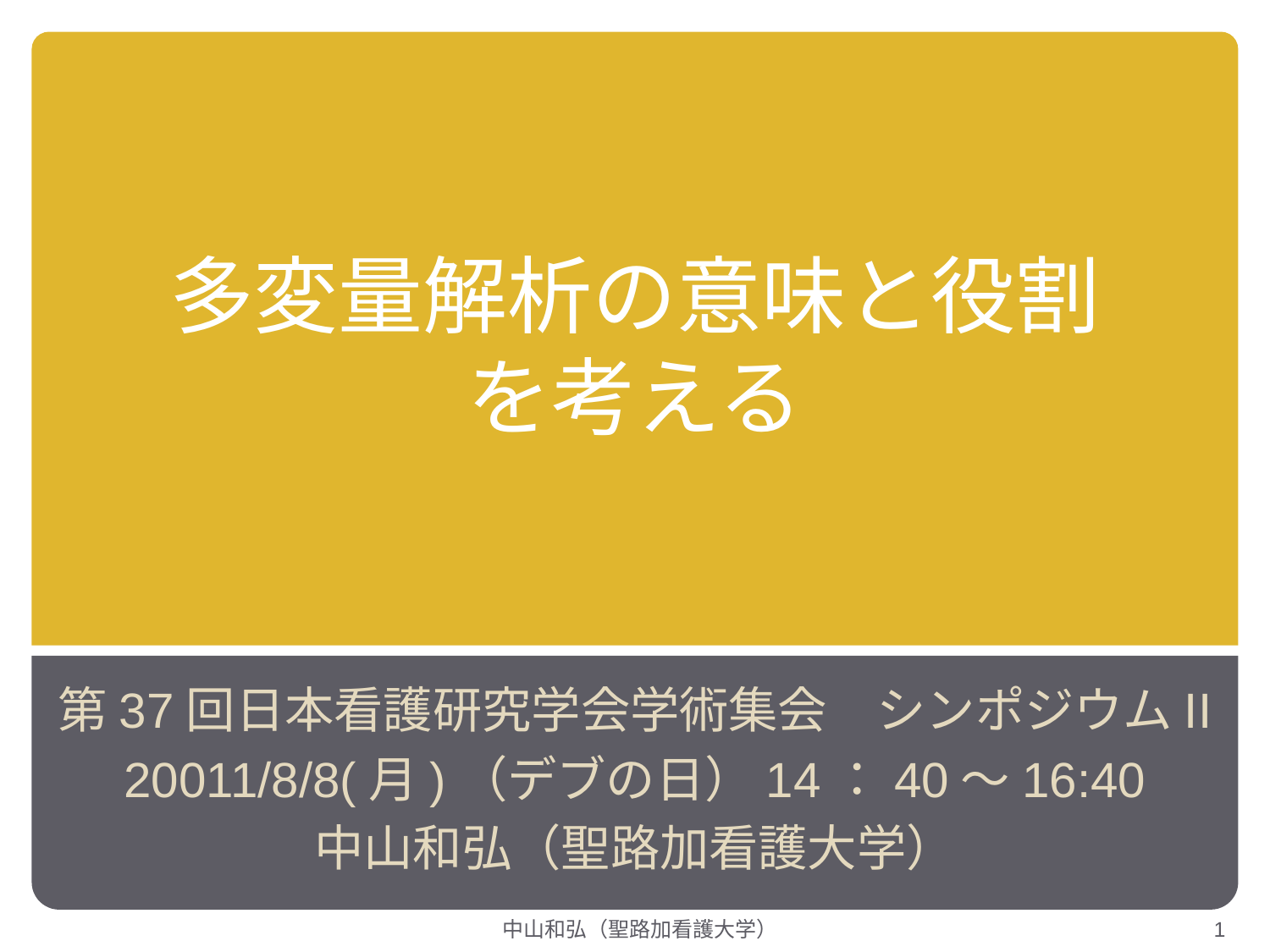

# 多変量解析の意味と役割 を考える
第37回日本看護研究学会学術集会　シンポジウムII
20011/8/8(月)（デブの日）14：40～16:40
中山和弘（聖路加看護大学）
中山和弘（聖路加看護大学）
1